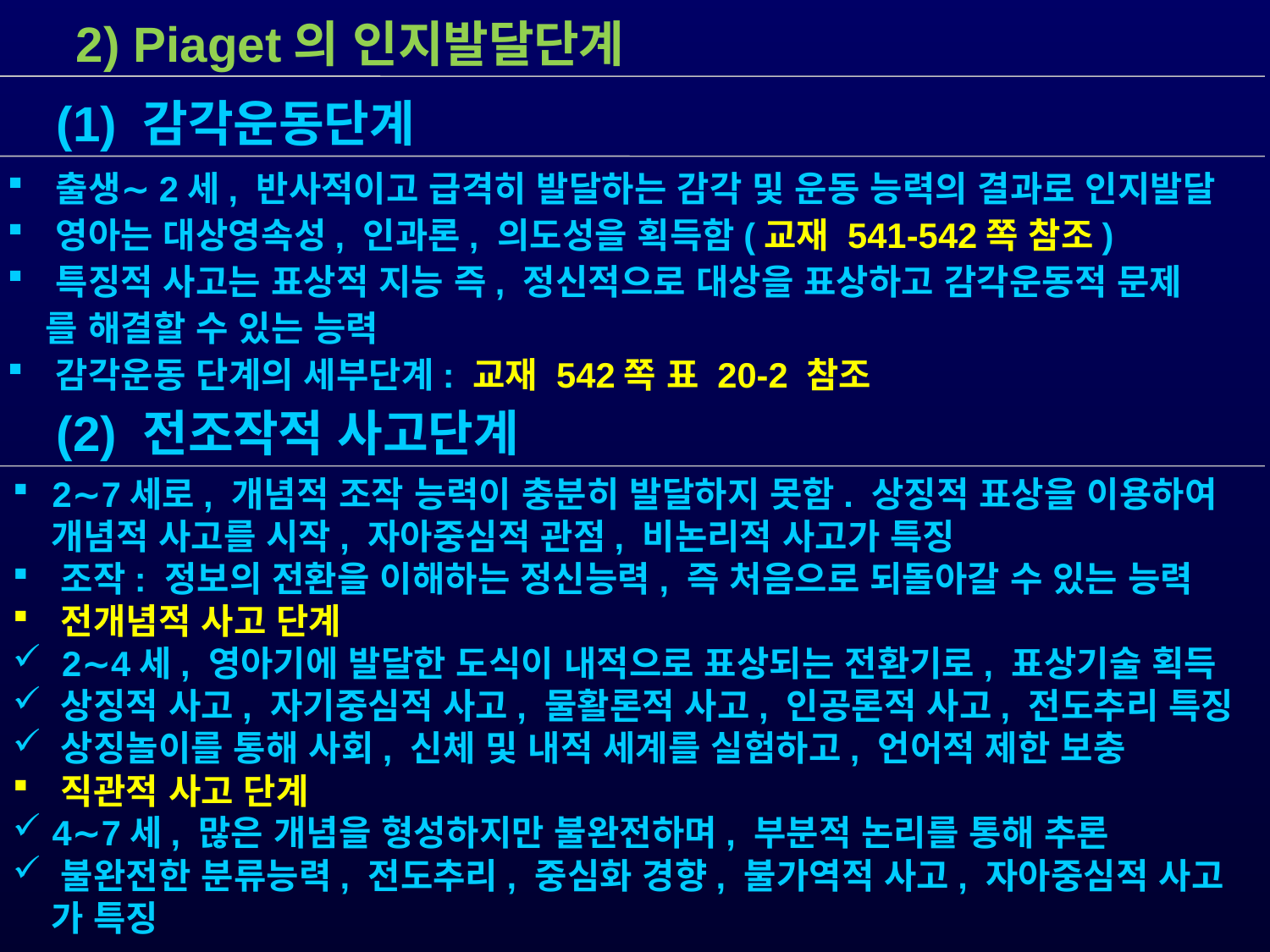

2) Piaget의 인지발달단계

  (1) 감각운동단계

 출생∼2세, 반사적이고 급격히 발달하는 감각 및 운동 능력의 결과로 인지발달
 영아는 대상영속성, 인과론, 의도성을 획득함(교재 541-542쪽 참조)
 특징적 사고는 표상적 지능 즉, 정신적으로 대상을 표상하고 감각운동적 문제
   를 해결할 수 있는 능력
 감각운동 단계의 세부단계: 교재 542쪽 표 20-2 참조
  (2) 전조작적 사고단계
 2∼7세로, 개념적 조작 능력이 충분히 발달하지 못함. 상징적 표상을 이용하여
   개념적 사고를 시작, 자아중심적 관점, 비논리적 사고가 특징
 조작: 정보의 전환을 이해하는 정신능력, 즉 처음으로 되돌아갈 수 있는 능력
 전개념적 사고 단계
  2∼4세, 영아기에 발달한 도식이 내적으로 표상되는 전환기로, 표상기술 획득
 상징적 사고, 자기중심적 사고, 물활론적 사고, 인공론적 사고, 전도추리 특징
 상징놀이를 통해 사회, 신체 및 내적 세계를 실험하고, 언어적 제한 보충
 직관적 사고 단계
 4∼7세, 많은 개념을 형성하지만 불완전하며, 부분적 논리를 통해 추론
 불완전한 분류능력, 전도추리, 중심화 경향, 불가역적 사고, 자아중심적 사고
   가 특징